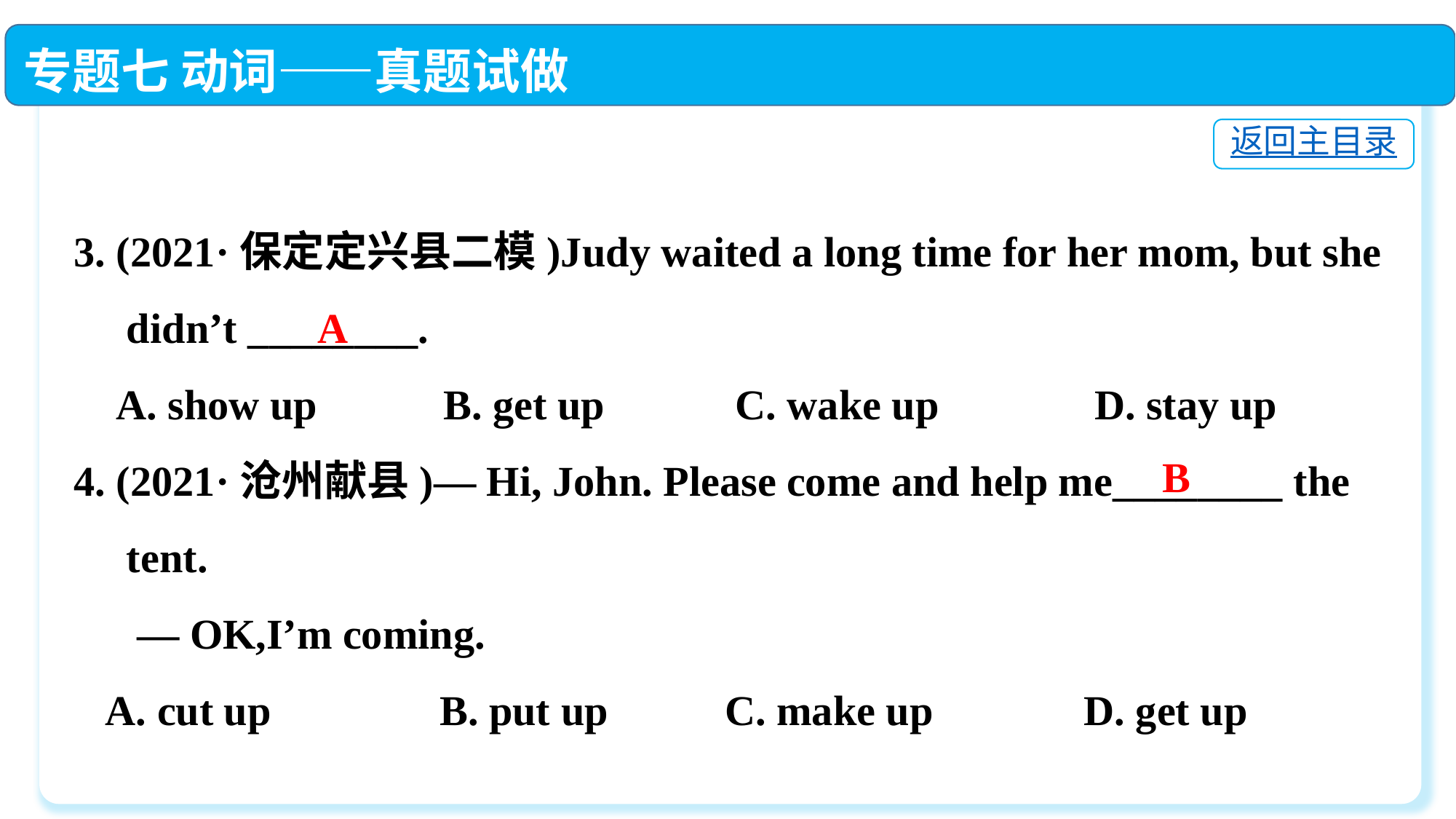

专题七 动词——真题试做

返回主目录
3. (2021·保定定兴县二模)Judy waited a long time for her mom, but she
     didn’t ________.
    A. show up	    B. get up	           C. wake up	              D. stay up
4. (2021·沧州献县)— Hi, John. Please come and help me________ the
     tent.
      — OK,I’m coming.
   A. cut up	              B. put up	          C. make up	             D. get up
A
B